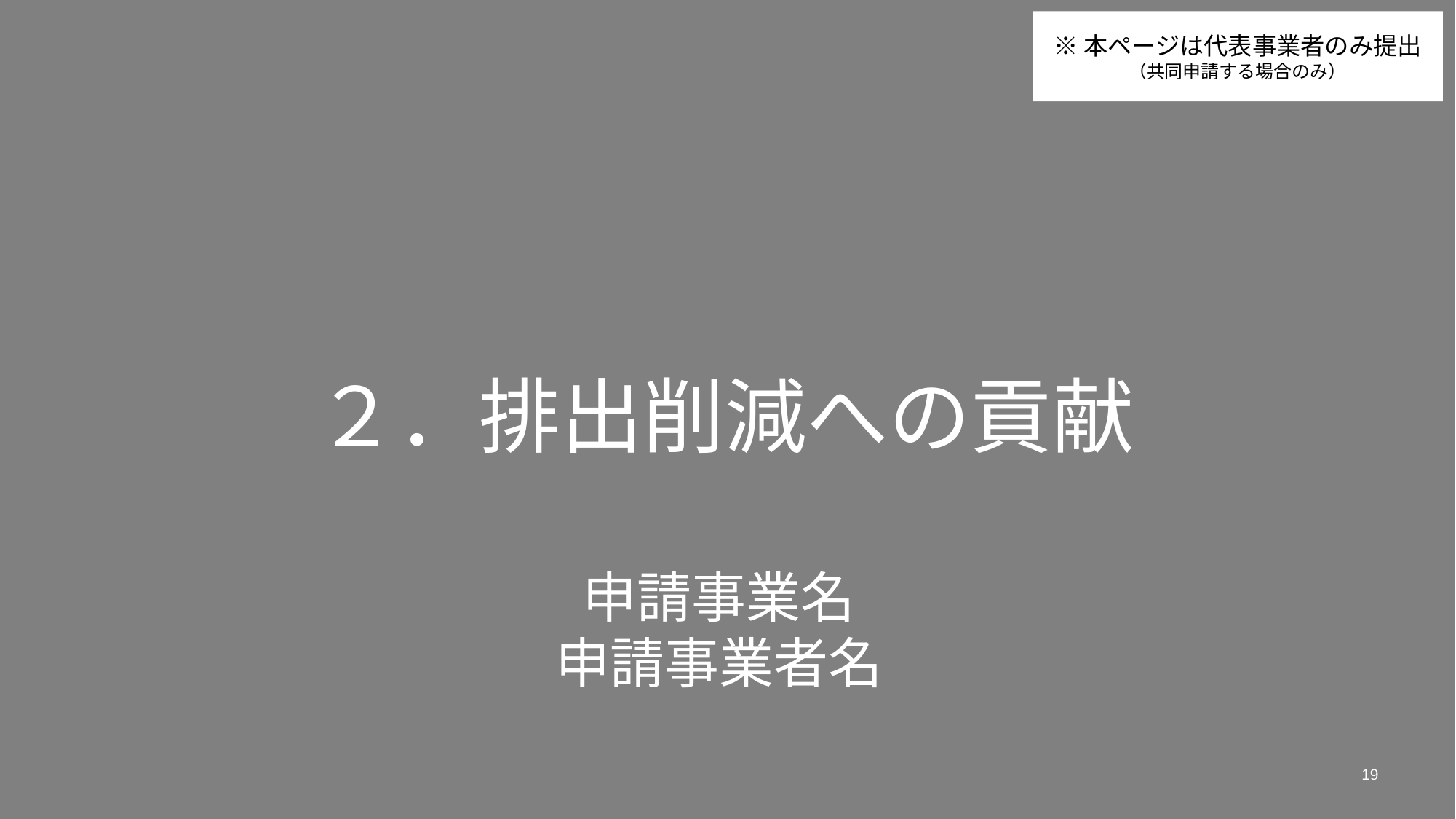

※本ページは代表事業者のみ提出
（共同申請する場合のみ）
２．排出削減への貢献
申請事業名
申請事業者名